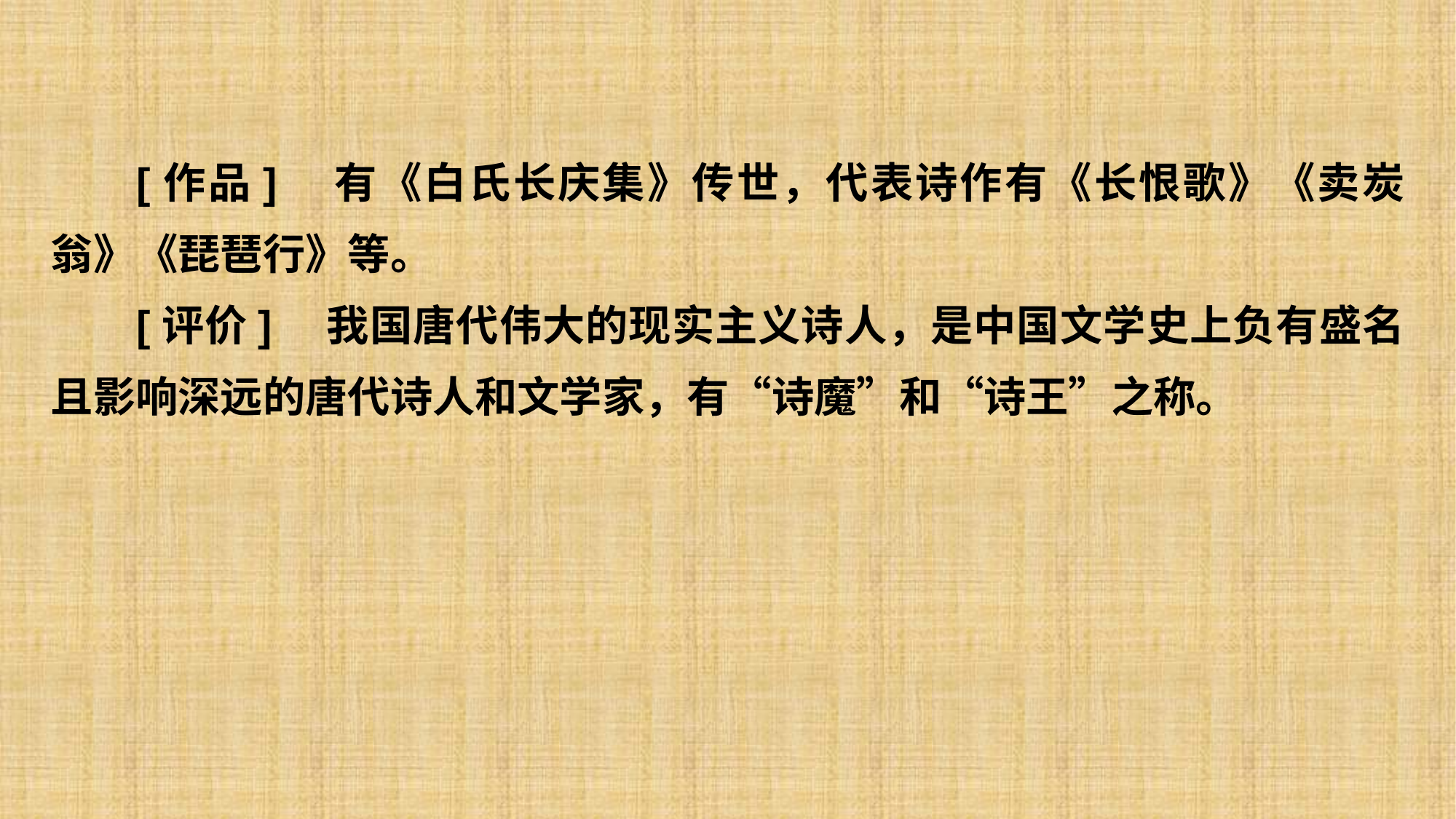

[作品]　有《白氏长庆集》传世，代表诗作有《长恨歌》《卖炭翁》《琵琶行》等。
[评价]　我国唐代伟大的现实主义诗人，是中国文学史上负有盛名且影响深远的唐代诗人和文学家，有“诗魔”和“诗王”之称。